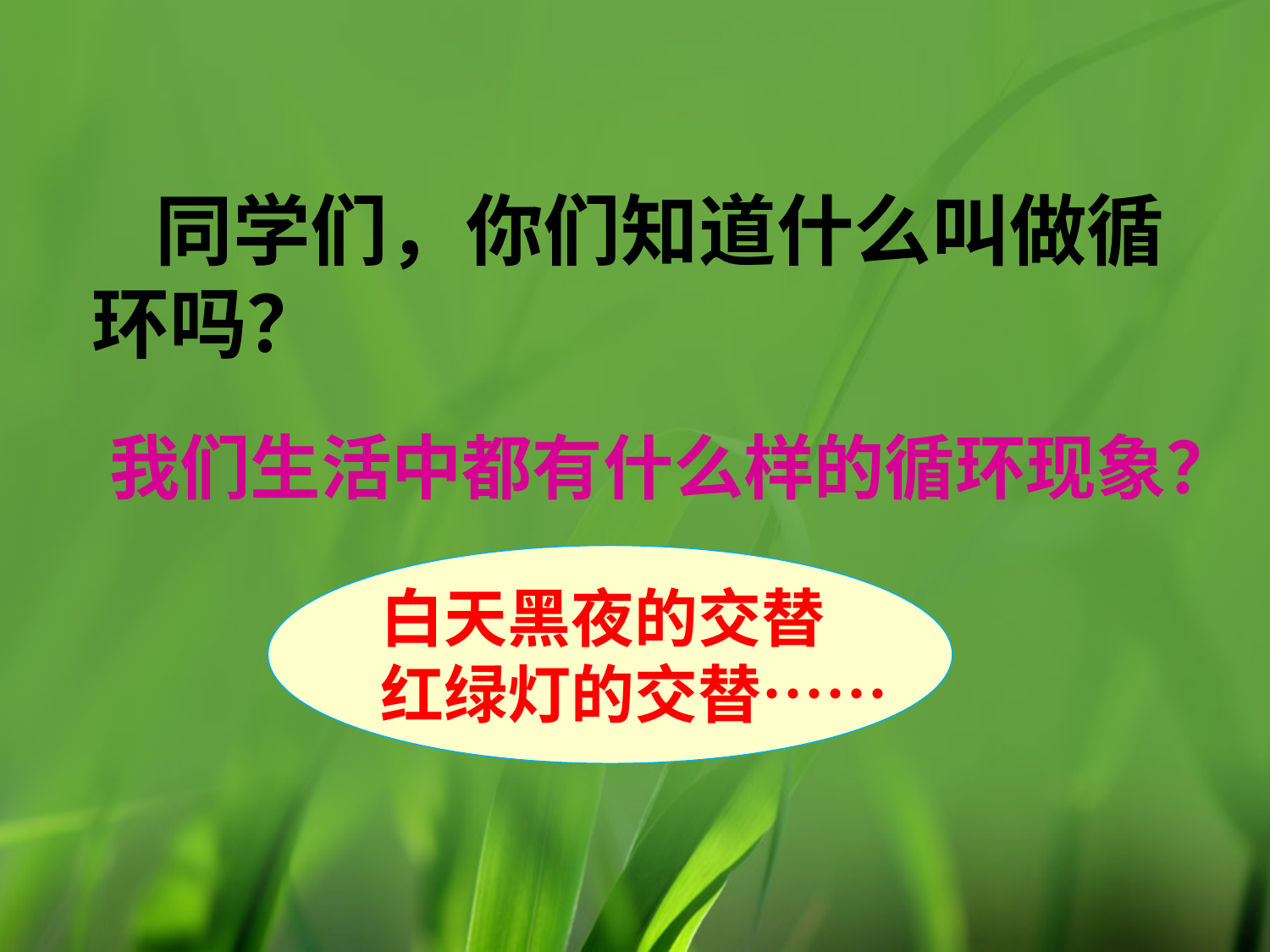

同学们，你们知道什么叫做循环吗？
我们生活中都有什么样的循环现象？
白天黑夜的交替
红绿灯的交替……